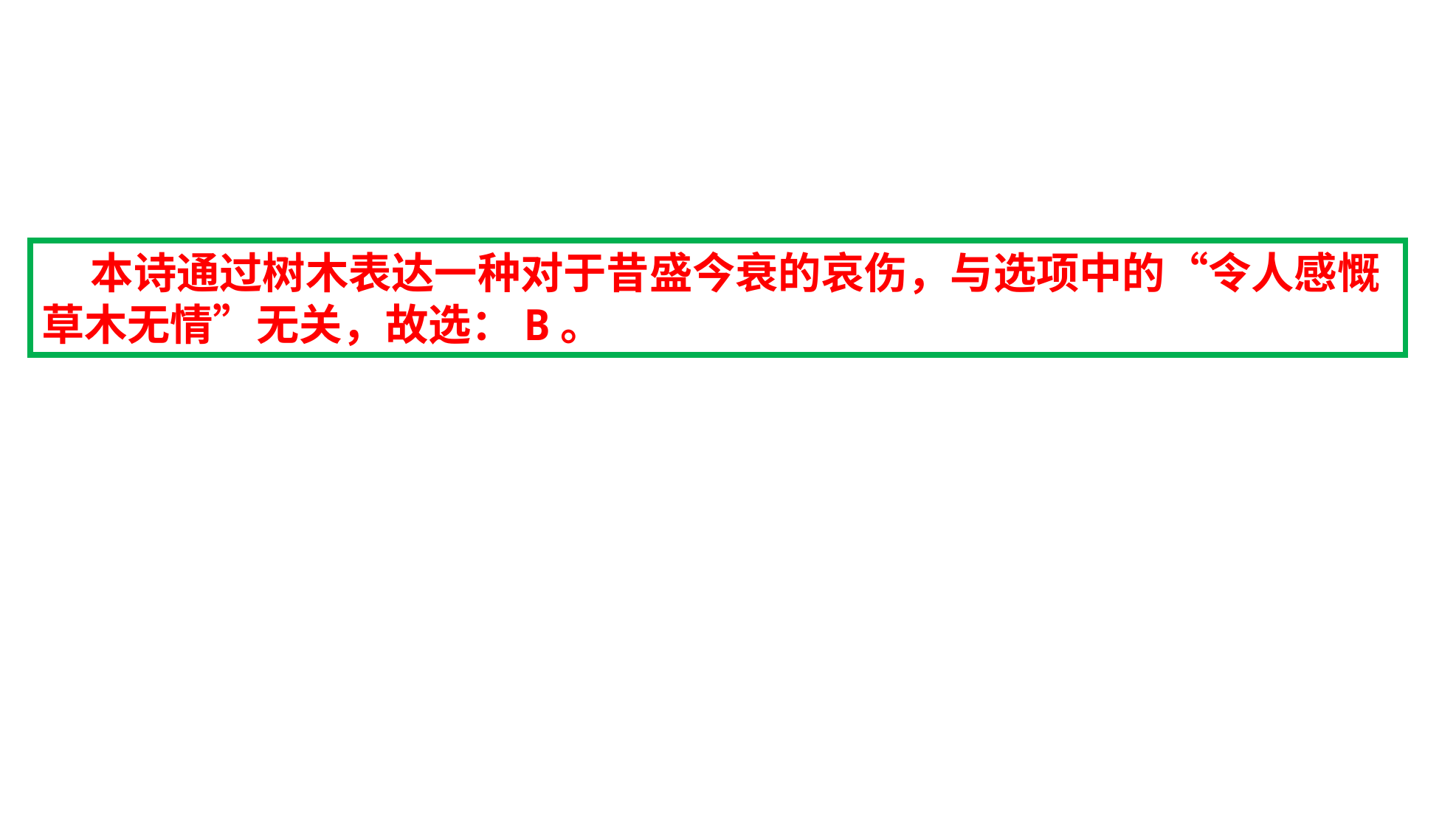

本诗通过树木表达一种对于昔盛今衰的哀伤，与选项中的“令人感慨草木无情”无关，故选：B。